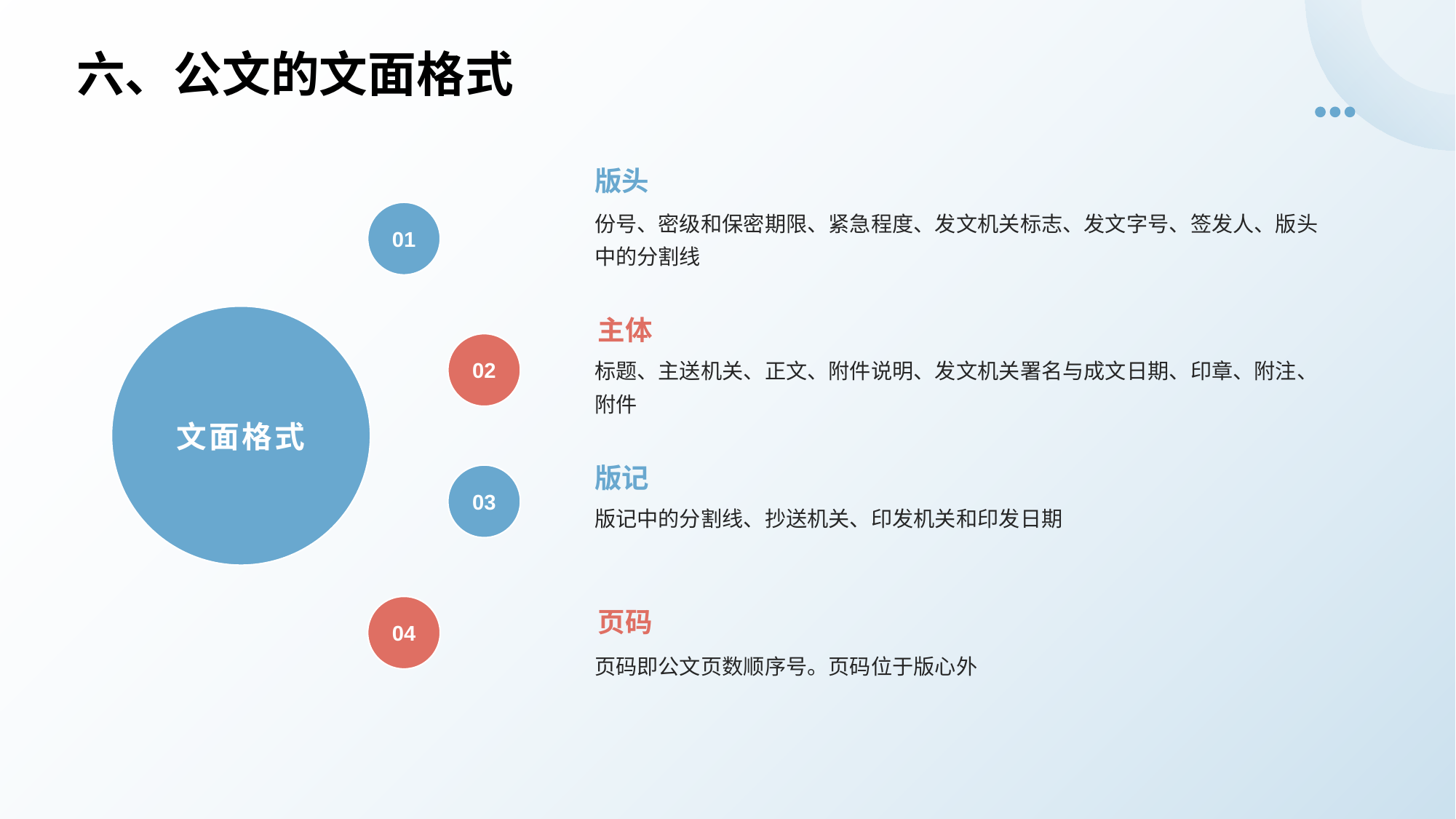

# 六、公文的文面格式
版头

01
份号、密级和保密期限、紧急程度、发文机关标志、发文字号、签发人、版头中的分割线
主体
文面格式
02
标题、主送机关、正文、附件说明、发文机关署名与成文日期、印章、附注、附件
版记
03
版记中的分割线、抄送机关、印发机关和印发日期
页码
04
页码即公文页数顺序号。页码位于版心外